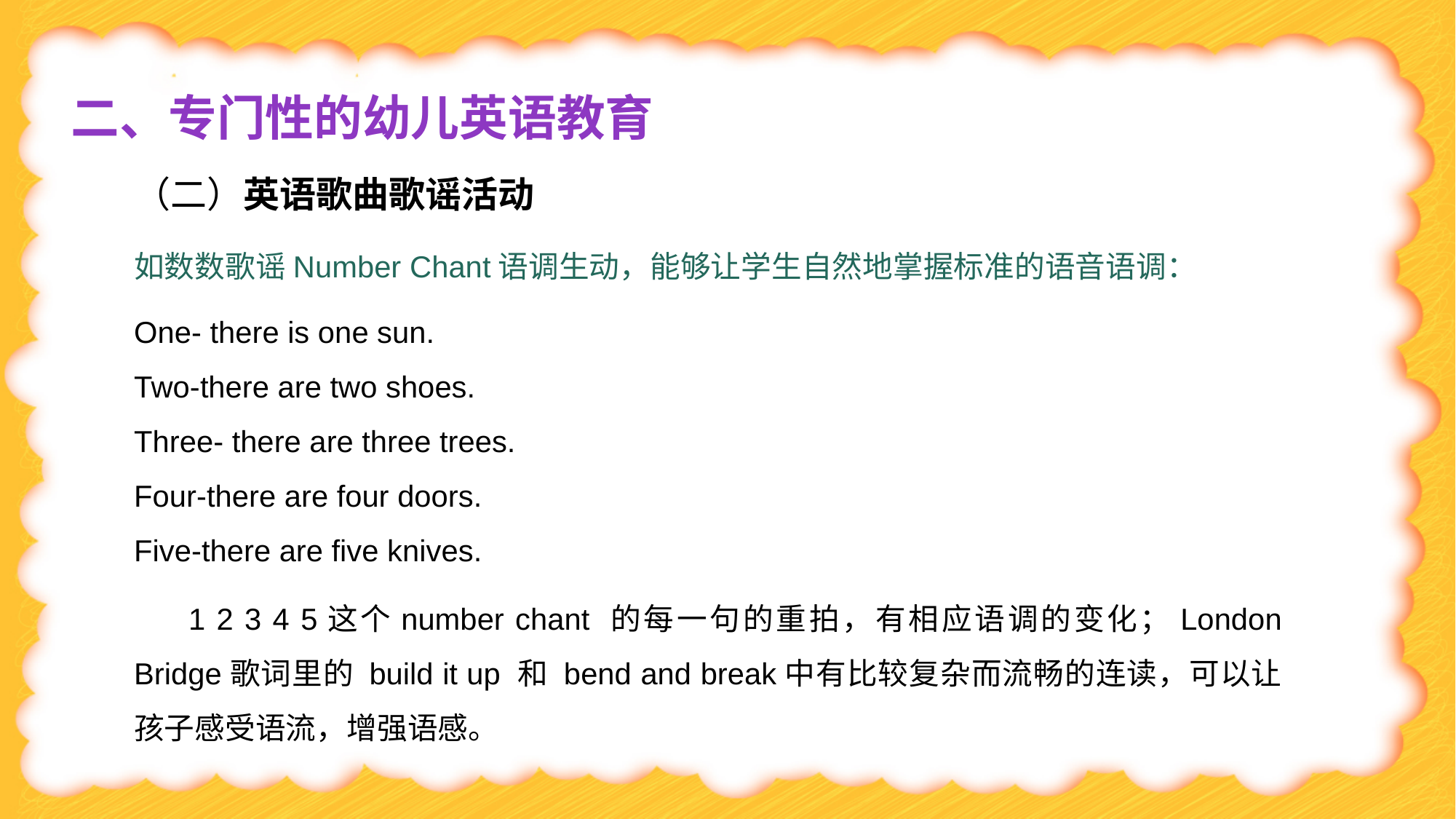

二、专门性的幼儿英语教育

（二）英语歌曲歌谣活动
如数数歌谣Number Chant语调生动，能够让学生自然地掌握标准的语音语调：
One- there is one sun.
Two-there are two shoes.
Three- there are three trees.
Four-there are four doors.
Five-there are five knives.
1 2 3 4 5这个number chant 的每一句的重拍，有相应语调的变化；London Bridge歌词里的 build it up 和 bend and break中有比较复杂而流畅的连读，可以让孩子感受语流，增强语感。